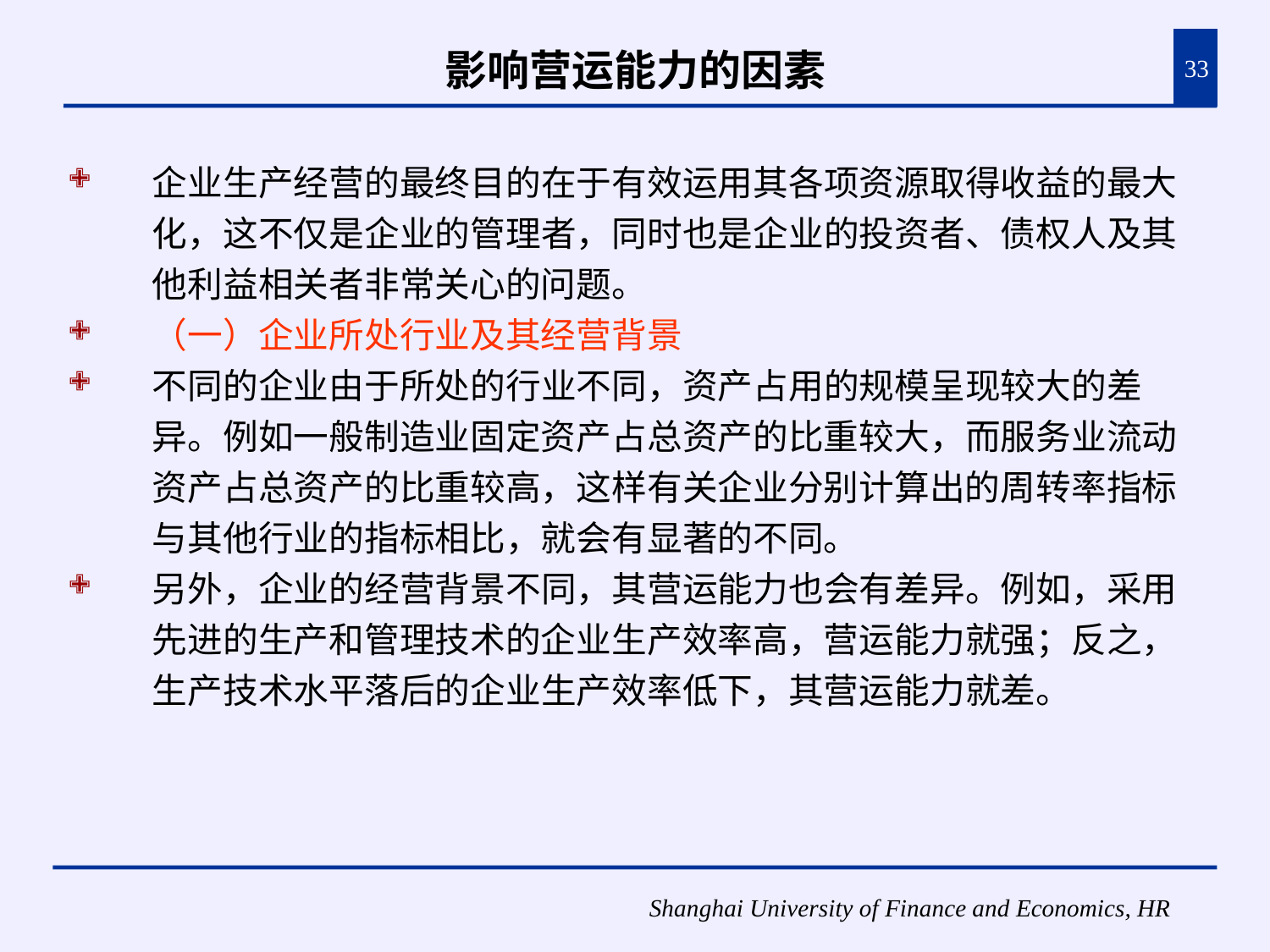

# 影响营运能力的因素
33
企业生产经营的最终目的在于有效运用其各项资源取得收益的最大化，这不仅是企业的管理者，同时也是企业的投资者、债权人及其他利益相关者非常关心的问题。
（一）企业所处行业及其经营背景
不同的企业由于所处的行业不同，资产占用的规模呈现较大的差异。例如一般制造业固定资产占总资产的比重较大，而服务业流动资产占总资产的比重较高，这样有关企业分别计算出的周转率指标与其他行业的指标相比，就会有显著的不同。
另外，企业的经营背景不同，其营运能力也会有差异。例如，采用先进的生产和管理技术的企业生产效率高，营运能力就强；反之，生产技术水平落后的企业生产效率低下，其营运能力就差。